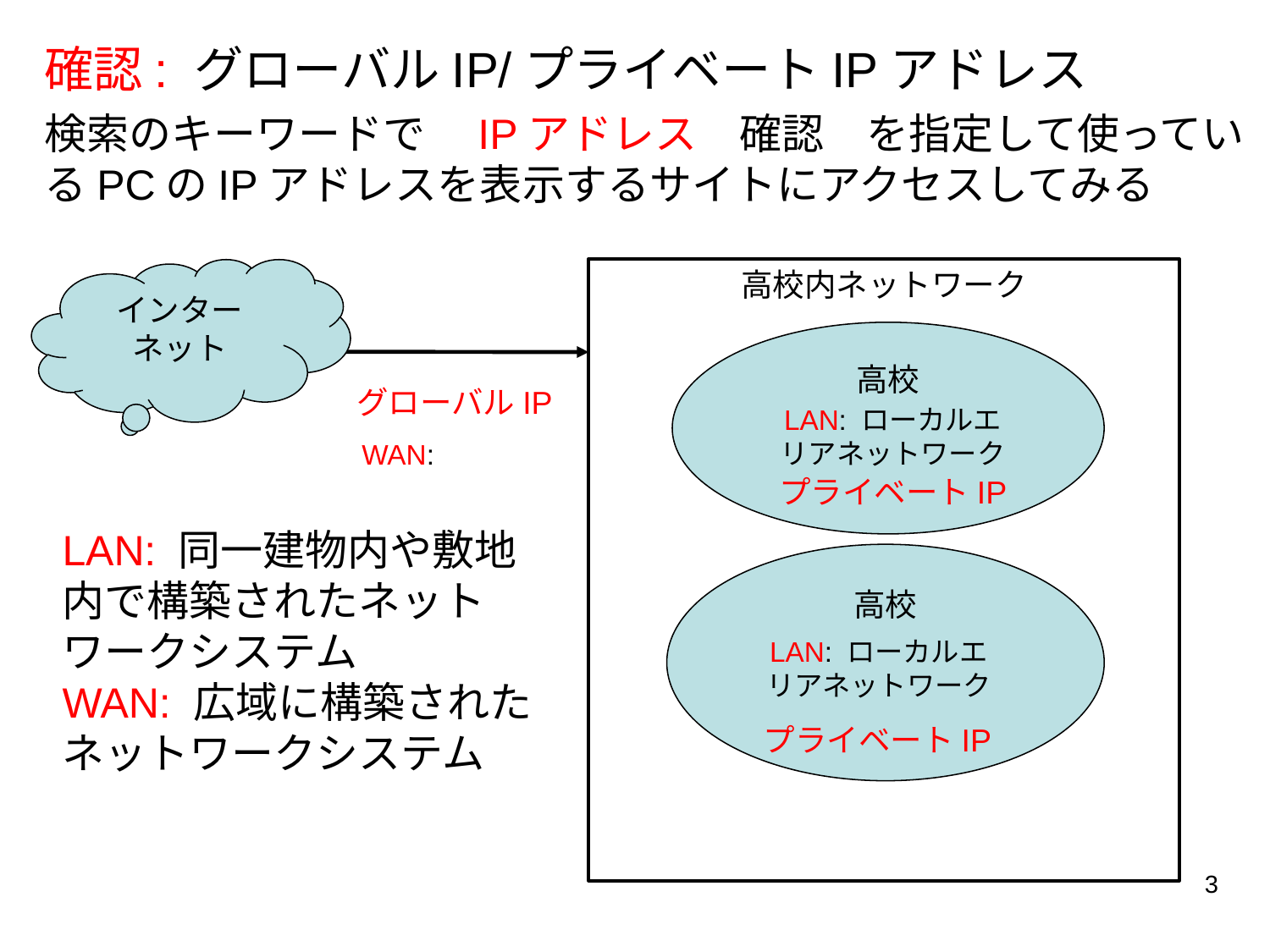

確認: グローバルIP/プライベートIPアドレス
検索のキーワードで　IPアドレス　確認　を指定して使っているPCのIPアドレスを表示するサイトにアクセスしてみる
インターネット
高校内ネットワーク

高校
グローバルIP
LAN: ローカルエリアネットワーク
WAN:
プライベートIP
LAN: 同一建物内や敷地内で構築されたネットワークシステム
WAN: 広域に構築されたネットワークシステム
高校
LAN: ローカルエリアネットワーク
プライベートIP
3